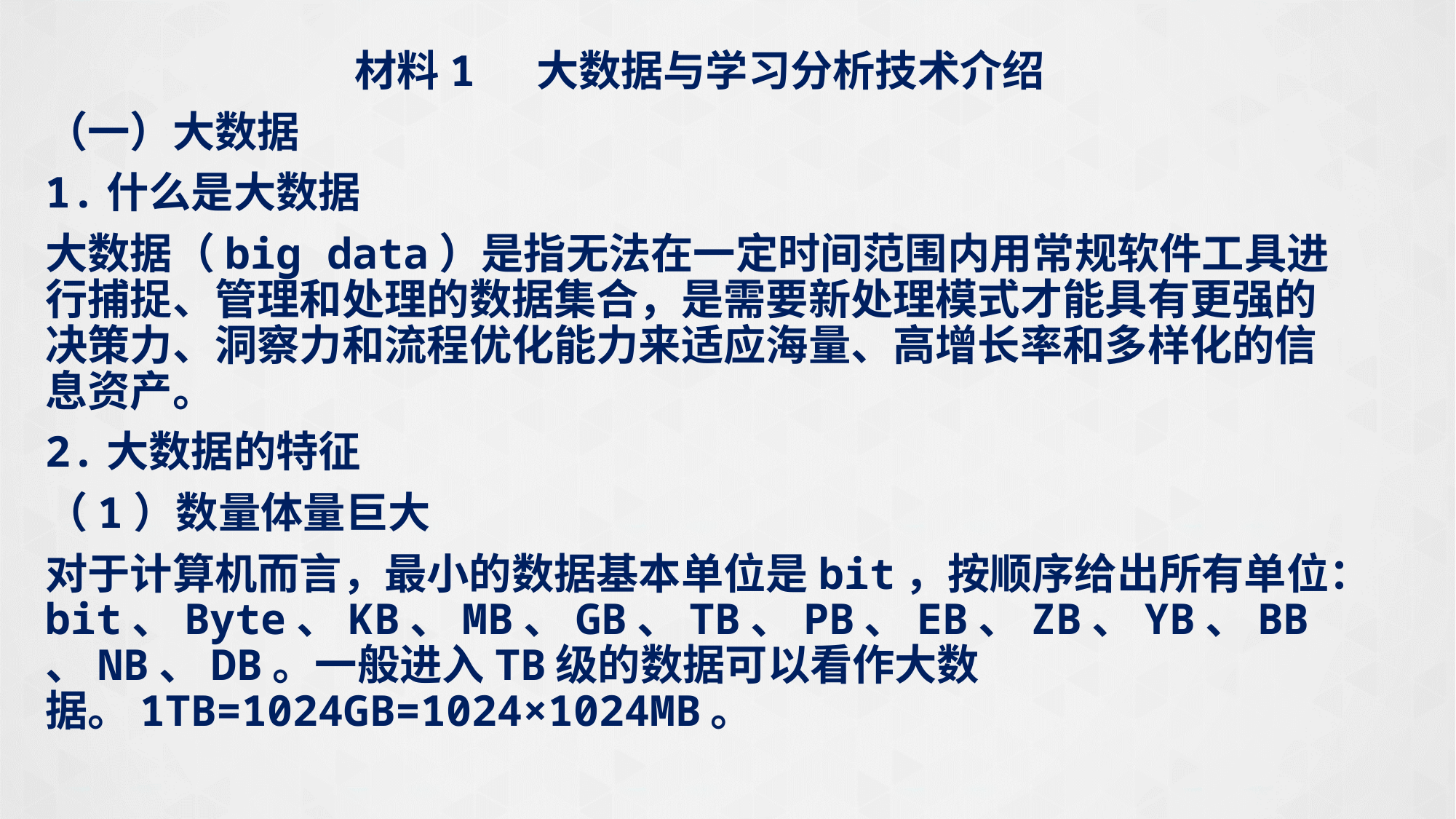

材料1  大数据与学习分析技术介绍
（一）大数据
1.什么是大数据
大数据（big data）是指无法在一定时间范围内用常规软件工具进行捕捉、管理和处理的数据集合，是需要新处理模式才能具有更强的决策力、洞察力和流程优化能力来适应海量、高增长率和多样化的信息资产。
2.大数据的特征
（1）数量体量巨大
对于计算机而言，最小的数据基本单位是bit，按顺序给出所有单位：bit、Byte、KB、MB、GB、TB、PB、EB、ZB、YB、BB、NB、DB。一般进入TB级的数据可以看作大数据。1TB=1024GB=1024×1024MB。